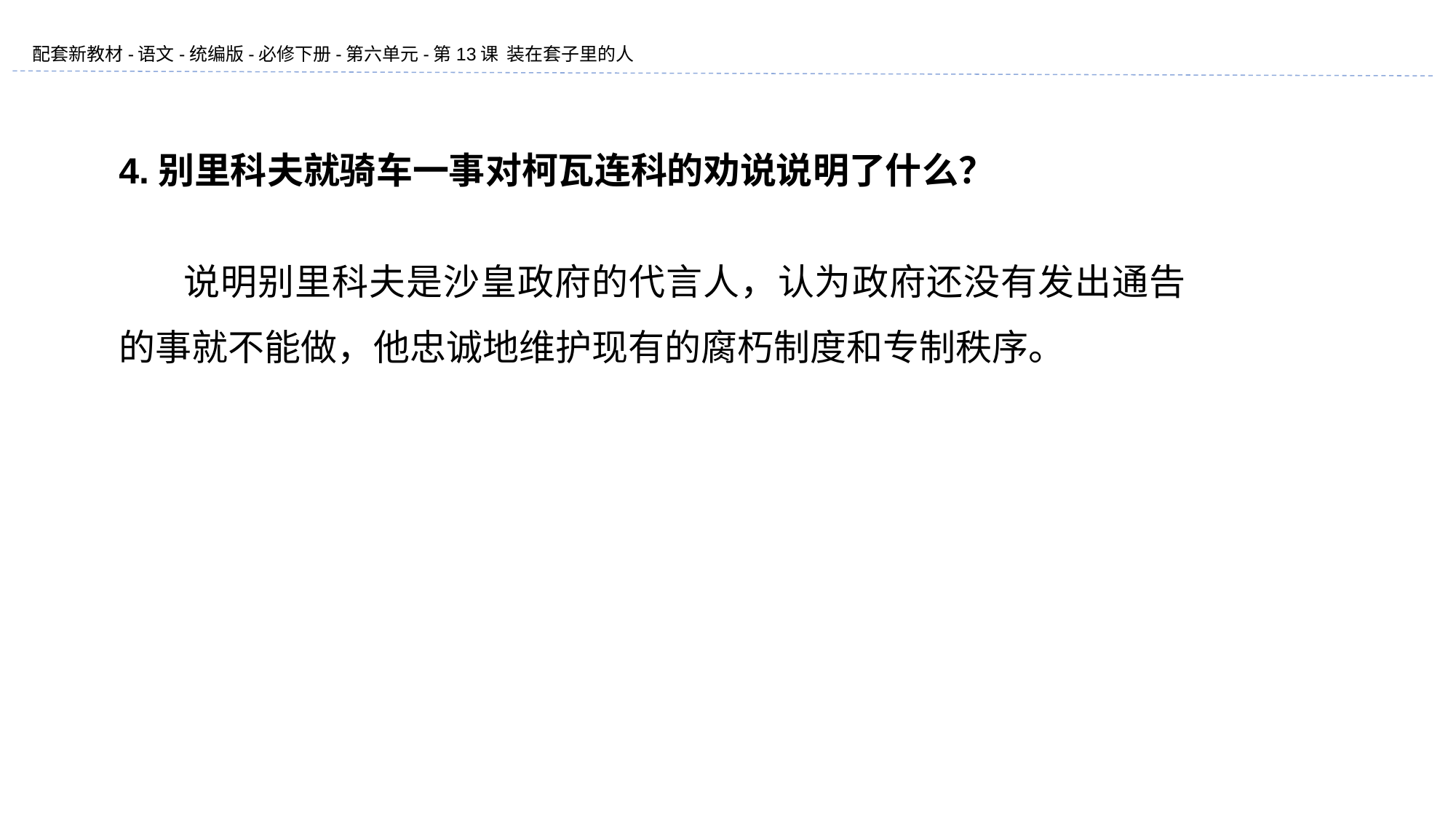

4.别里科夫就骑车一事对柯瓦连科的劝说说明了什么？
说明别里科夫是沙皇政府的代言人，认为政府还没有发出通告的事就不能做，他忠诚地维护现有的腐朽制度和专制秩序。